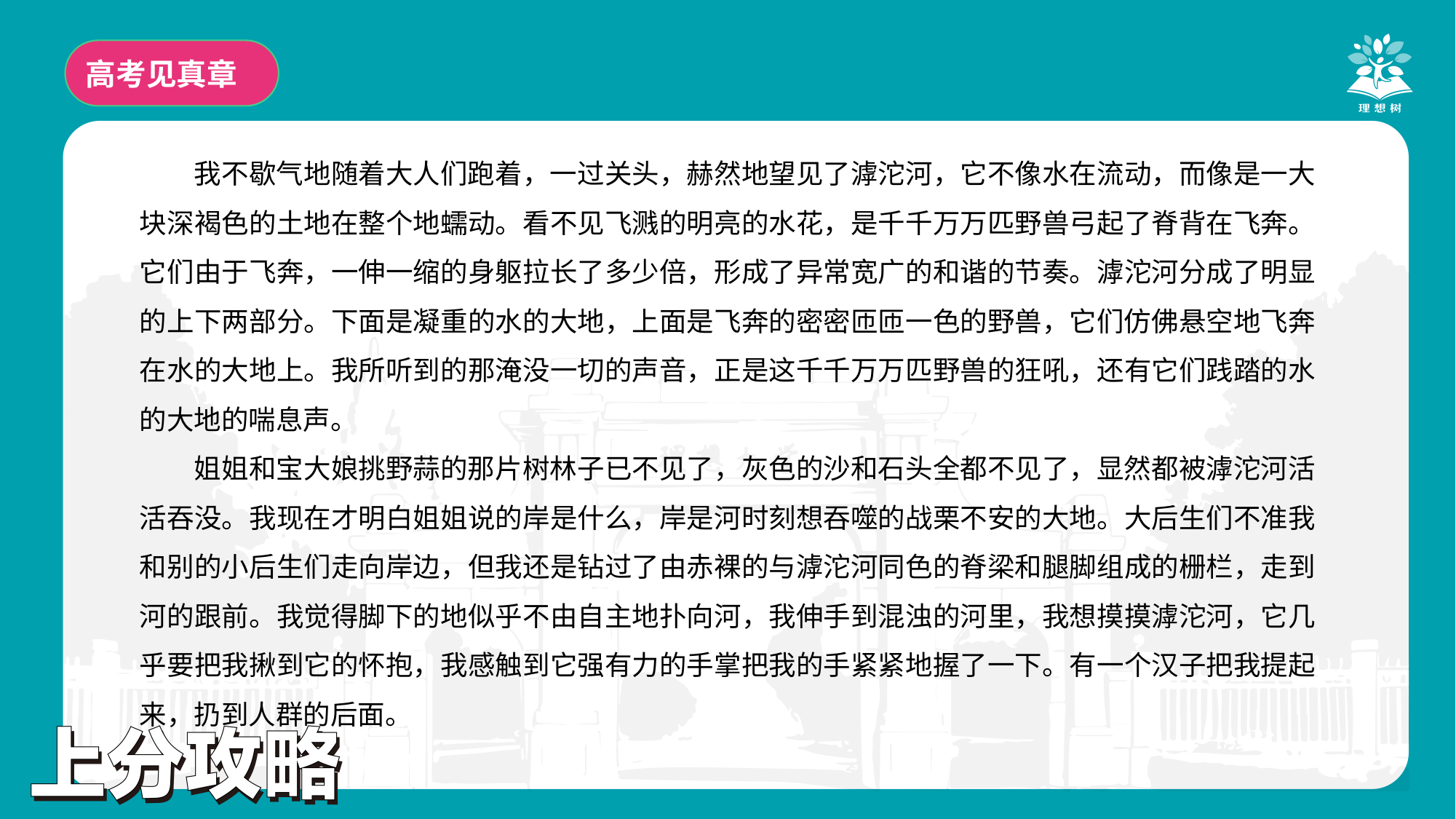

高考见真章
我不歇气地随着大人们跑着，一过关头，赫然地望见了滹沱河，它不像水在流动，而像是一大块深褐色的土地在整个地蠕动。看不见飞溅的明亮的水花，是千千万万匹野兽弓起了脊背在飞奔。它们由于飞奔，一伸一缩的身躯拉长了多少倍，形成了异常宽广的和谐的节奏。滹沱河分成了明显的上下两部分。下面是凝重的水的大地，上面是飞奔的密密匝匝一色的野兽，它们仿佛悬空地飞奔在水的大地上。我所听到的那淹没一切的声音，正是这千千万万匹野兽的狂吼，还有它们践踏的水的大地的喘息声。
姐姐和宝大娘挑野蒜的那片树林子已不见了，灰色的沙和石头全都不见了，显然都被滹沱河活活吞没。我现在才明白姐姐说的岸是什么，岸是河时刻想吞噬的战栗不安的大地。大后生们不准我和别的小后生们走向岸边，但我还是钻过了由赤裸的与滹沱河同色的脊梁和腿脚组成的栅栏，走到河的跟前。我觉得脚下的地似乎不由自主地扑向河，我伸手到混浊的河里，我想摸摸滹沱河，它几乎要把我揪到它的怀抱，我感触到它强有力的手掌把我的手紧紧地握了一下。有一个汉子把我提起来，扔到人群的后面。